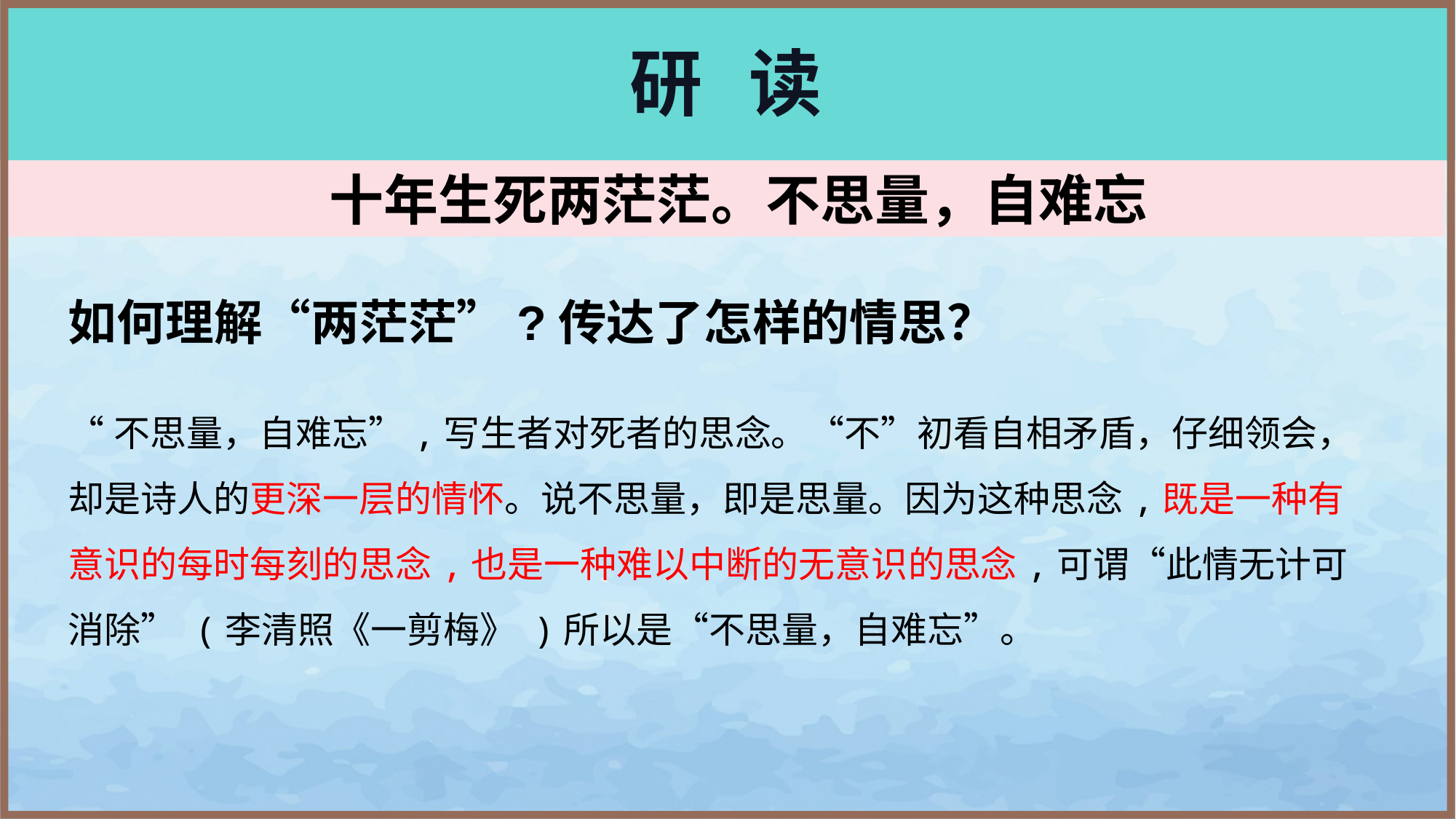

# 研  读
十年生死两茫茫。不思量，自难忘
如何理解“两茫茫”?传达了怎样的情思？
“不思量，自难忘”,写生者对死者的思念。“不”初看自相矛盾，仔细领会，却是诗人的更深一层的情怀。说不思量，即是思量。因为这种思念,既是一种有意识的每时每刻的思念,也是一种难以中断的无意识的思念,可谓“此情无计可消除” (李清照《一剪梅》 )所以是“不思量，自难忘”。